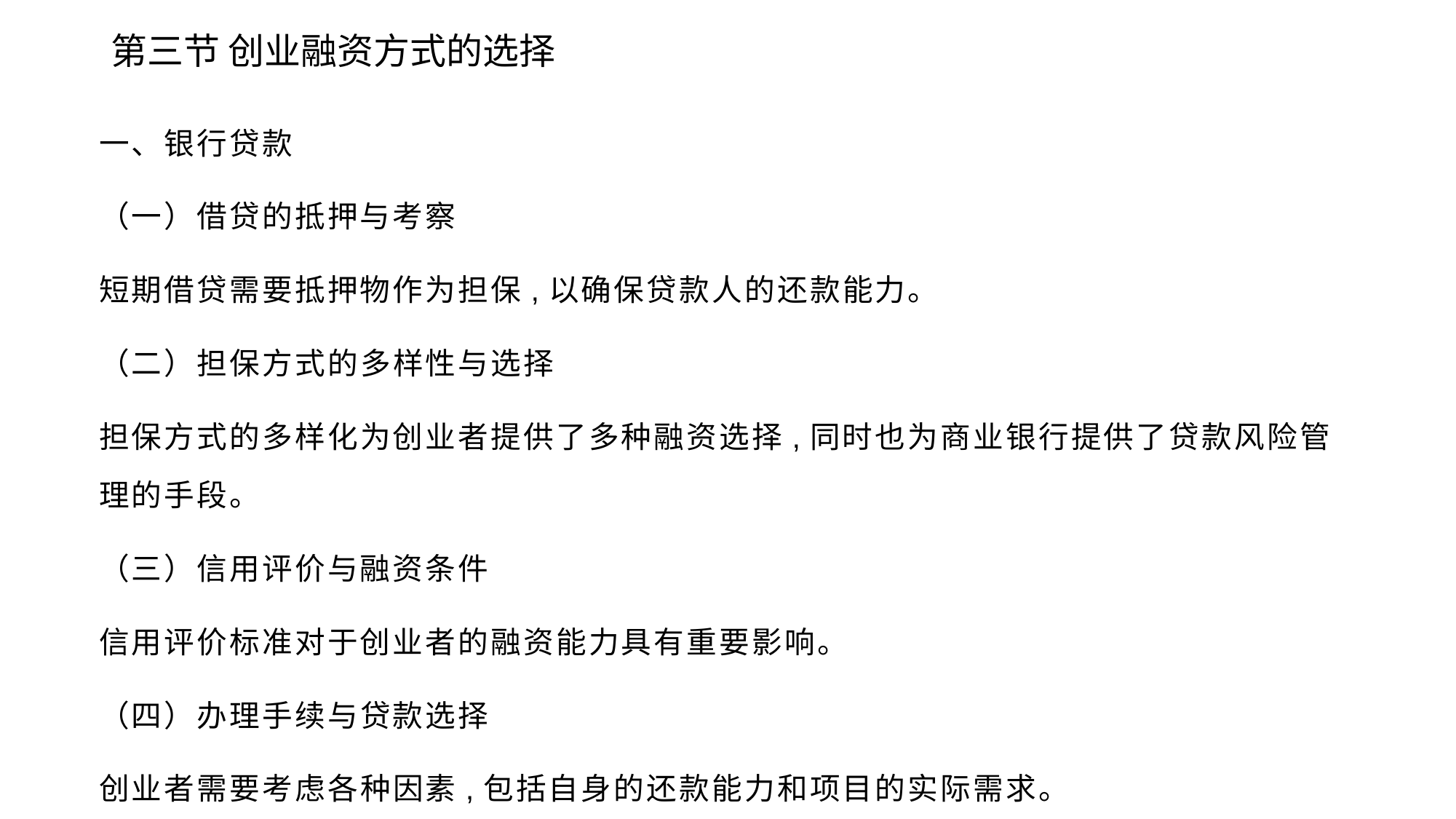

# 第三节 创业融资方式的选择
一、银行贷款
（一）借贷的抵押与考察
短期借贷需要抵押物作为担保,以确保贷款人的还款能力。
（二）担保方式的多样性与选择
担保方式的多样化为创业者提供了多种融资选择,同时也为商业银行提供了贷款风险管理的手段。
（三）信用评价与融资条件
信用评价标准对于创业者的融资能力具有重要影响。
（四）办理手续与贷款选择
创业者需要考虑各种因素,包括自身的还款能力和项目的实际需求。